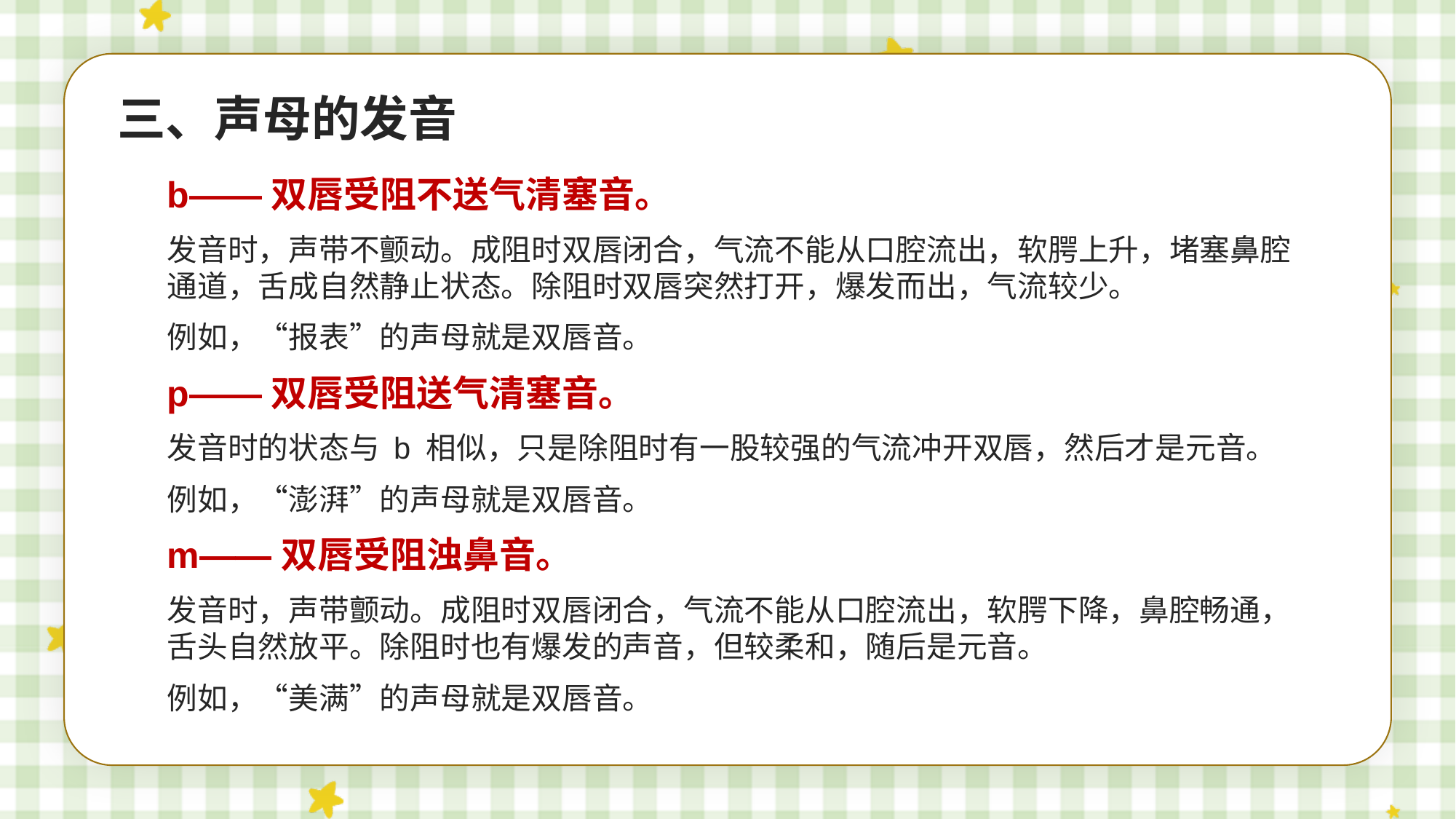

三、声母的发音
b——双唇受阻不送气清塞音。
发音时，声带不颤动。成阻时双唇闭合，气流不能从口腔流出，软腭上升，堵塞鼻腔通道，舌成自然静止状态。除阻时双唇突然打开，爆发而出，气流较少。
例如，“报表”的声母就是双唇音。
p——双唇受阻送气清塞音。
发音时的状态与 b 相似，只是除阻时有一股较强的气流冲开双唇，然后才是元音。
例如，“澎湃”的声母就是双唇音。
m——双唇受阻浊鼻音。
发音时，声带颤动。成阻时双唇闭合，气流不能从口腔流出，软腭下降，鼻腔畅通，舌头自然放平。除阻时也有爆发的声音，但较柔和，随后是元音。
例如，“美满”的声母就是双唇音。